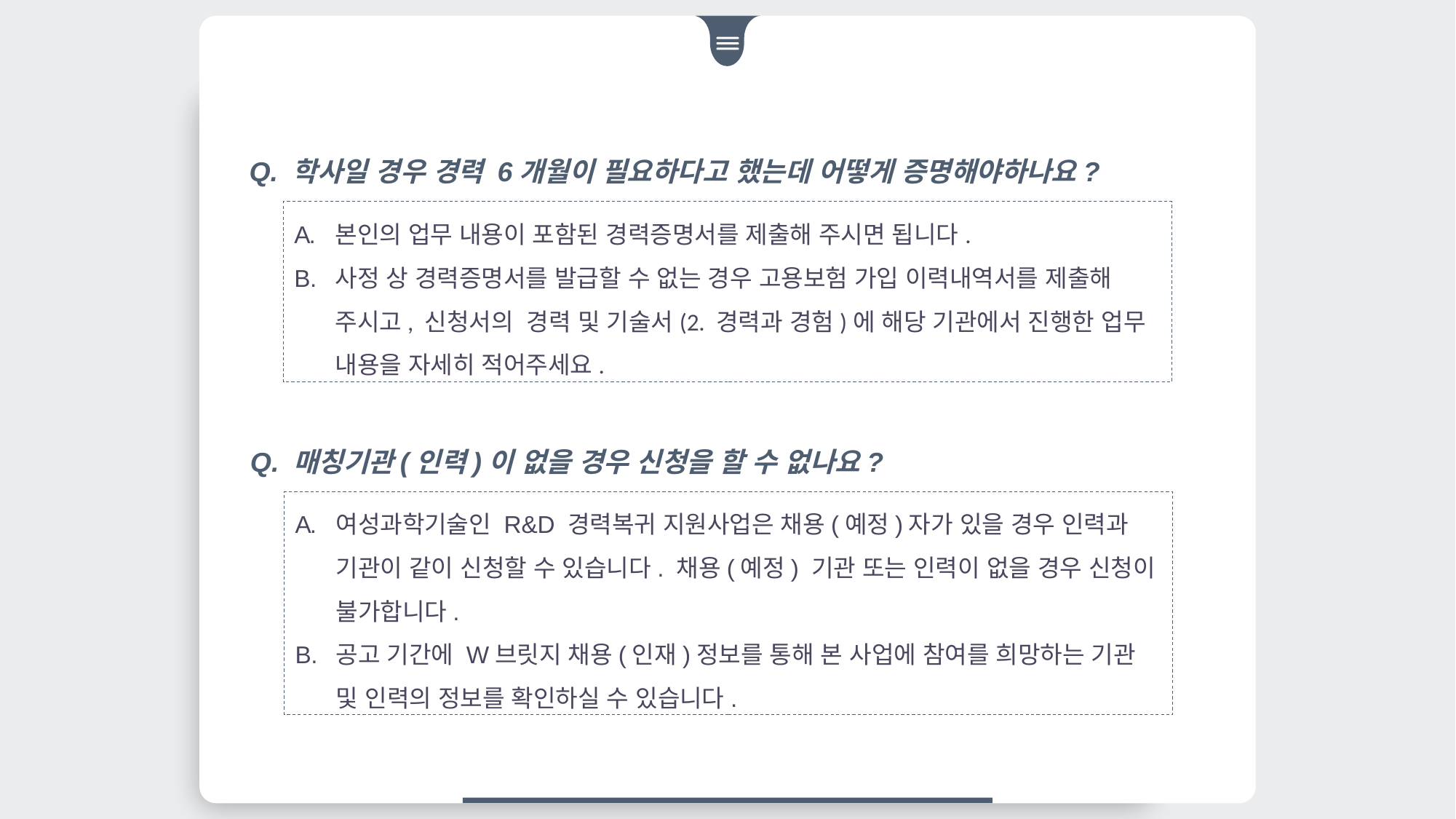

Q. 학사일 경우 경력 6개월이 필요하다고 했는데 어떻게 증명해야하나요?
본인의 업무 내용이 포함된 경력증명서를 제출해 주시면 됩니다.
사정 상 경력증명서를 발급할 수 없는 경우 고용보험 가입 이력내역서를 제출해 주시고, 신청서의  경력 및 기술서(2. 경력과 경험)에 해당 기관에서 진행한 업무 내용을 자세히 적어주세요.
Q. 매칭기관(인력)이 없을 경우 신청을 할 수 없나요?
여성과학기술인 R&D 경력복귀 지원사업은 채용(예정)자가 있을 경우 인력과 기관이 같이 신청할 수 있습니다. 채용(예정) 기관 또는 인력이 없을 경우 신청이 불가합니다.
공고 기간에 W브릿지 채용(인재)정보를 통해 본 사업에 참여를 희망하는 기관 및 인력의 정보를 확인하실 수 있습니다.